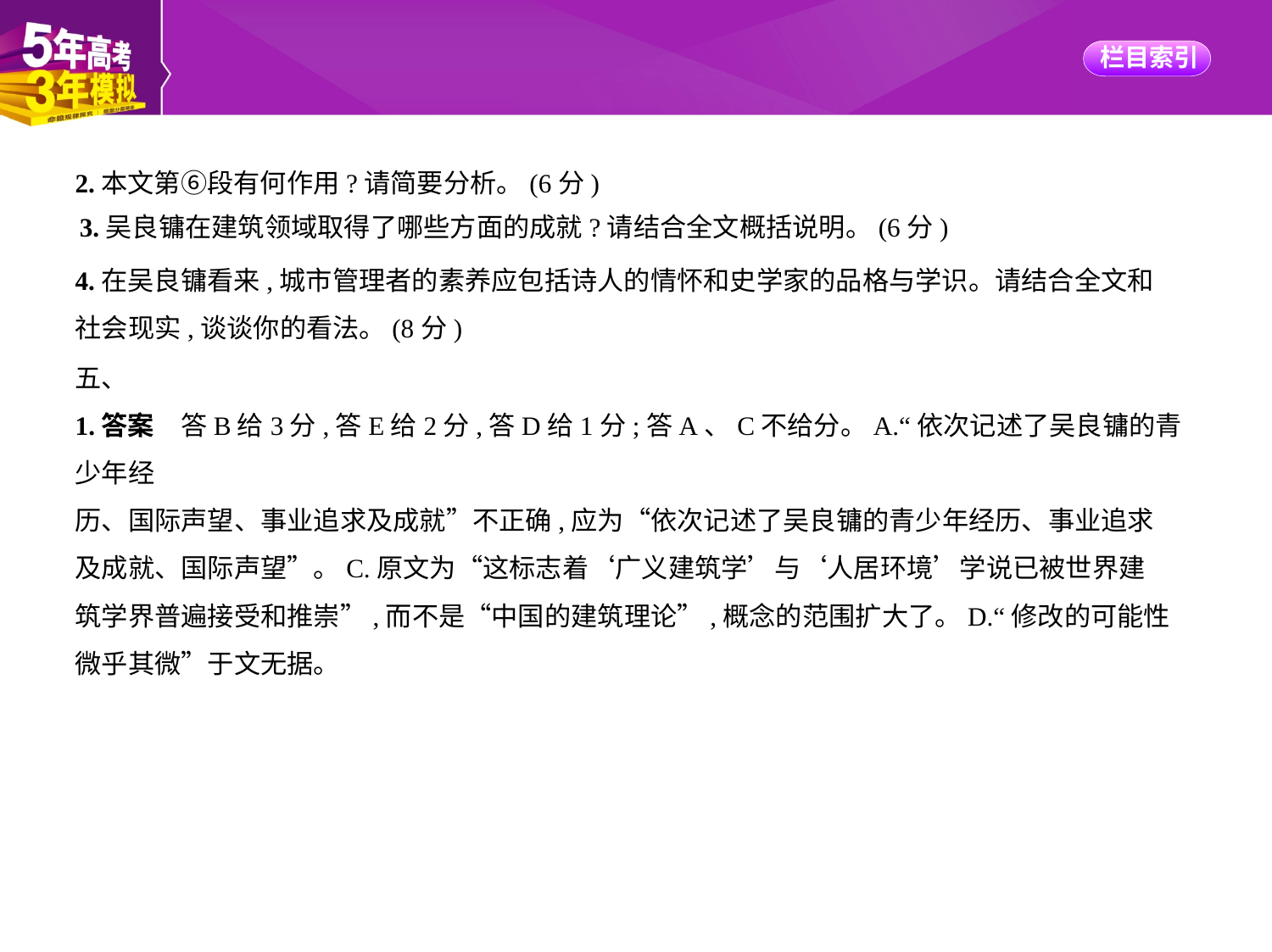

2.本文第⑥段有何作用?请简要分析。(6分)
3.吴良镛在建筑领域取得了哪些方面的成就?请结合全文概括说明。(6分)
4.在吴良镛看来,城市管理者的素养应包括诗人的情怀和史学家的品格与学识。请结合全文和
社会现实,谈谈你的看法。(8分)
五、
1.答案　答B给3分,答E给2分,答D给1分;答A、C不给分。A.“依次记述了吴良镛的青少年经
历、国际声望、事业追求及成就”不正确,应为“依次记述了吴良镛的青少年经历、事业追求
及成就、国际声望”。C.原文为“这标志着‘广义建筑学’与‘人居环境’学说已被世界建
筑学界普遍接受和推崇”,而不是“中国的建筑理论”,概念的范围扩大了。D.“修改的可能性
微乎其微”于文无据。